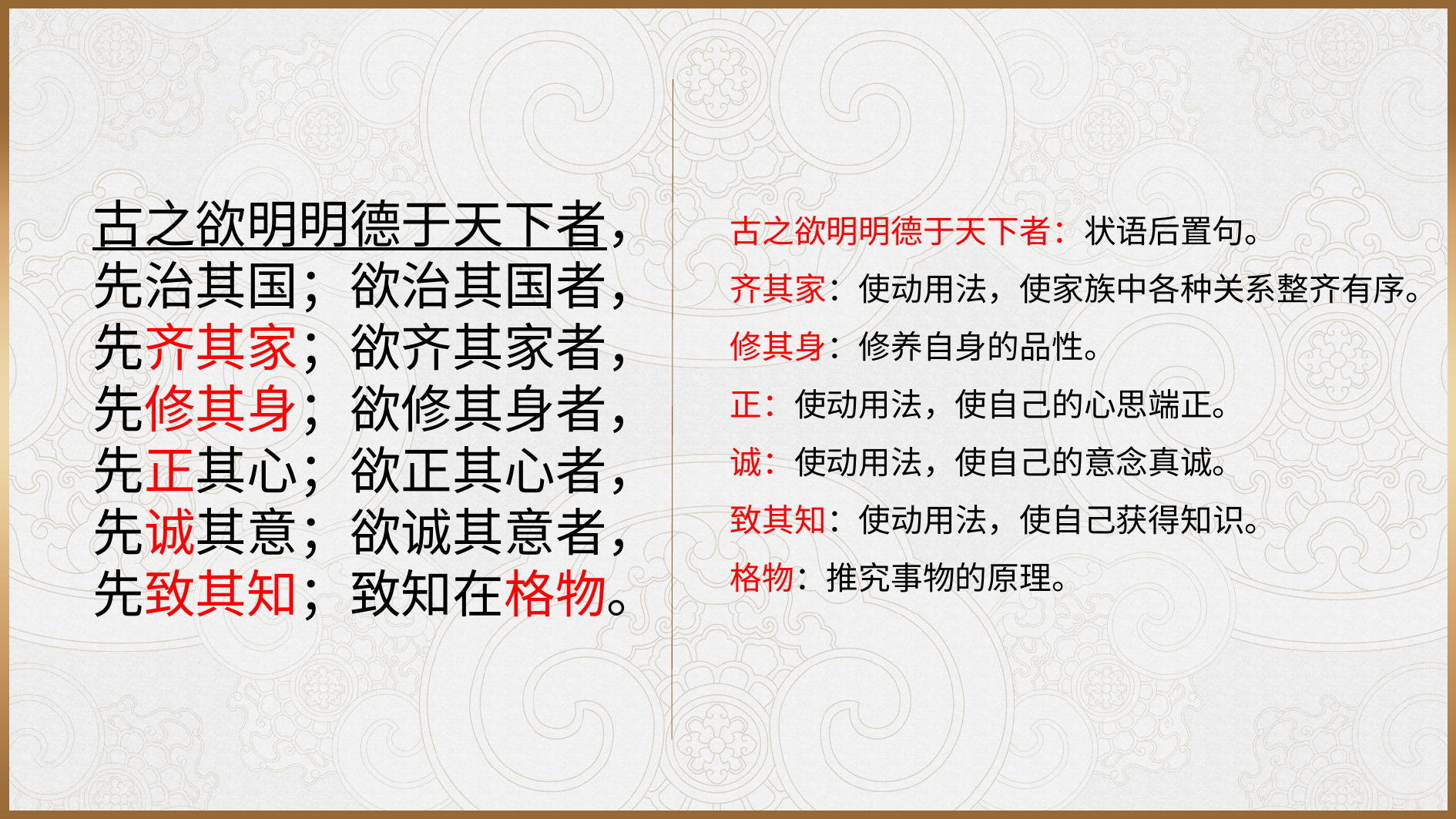

古之欲明明德于天下者，先治其国；欲治其国者，先齐其家；欲齐其家者，先修其身；欲修其身者，先正其心；欲正其心者，先诚其意；欲诚其意者，先致其知；致知在格物。
古之欲明明德于天下者：状语后置句。
齐其家：使动用法，使家族中各种关系整齐有序。
修其身：修养自身的品性。
正：使动用法，使自己的心思端正。
诚：使动用法，使自己的意念真诚。
致其知：使动用法，使自己获得知识。
格物：推究事物的原理。